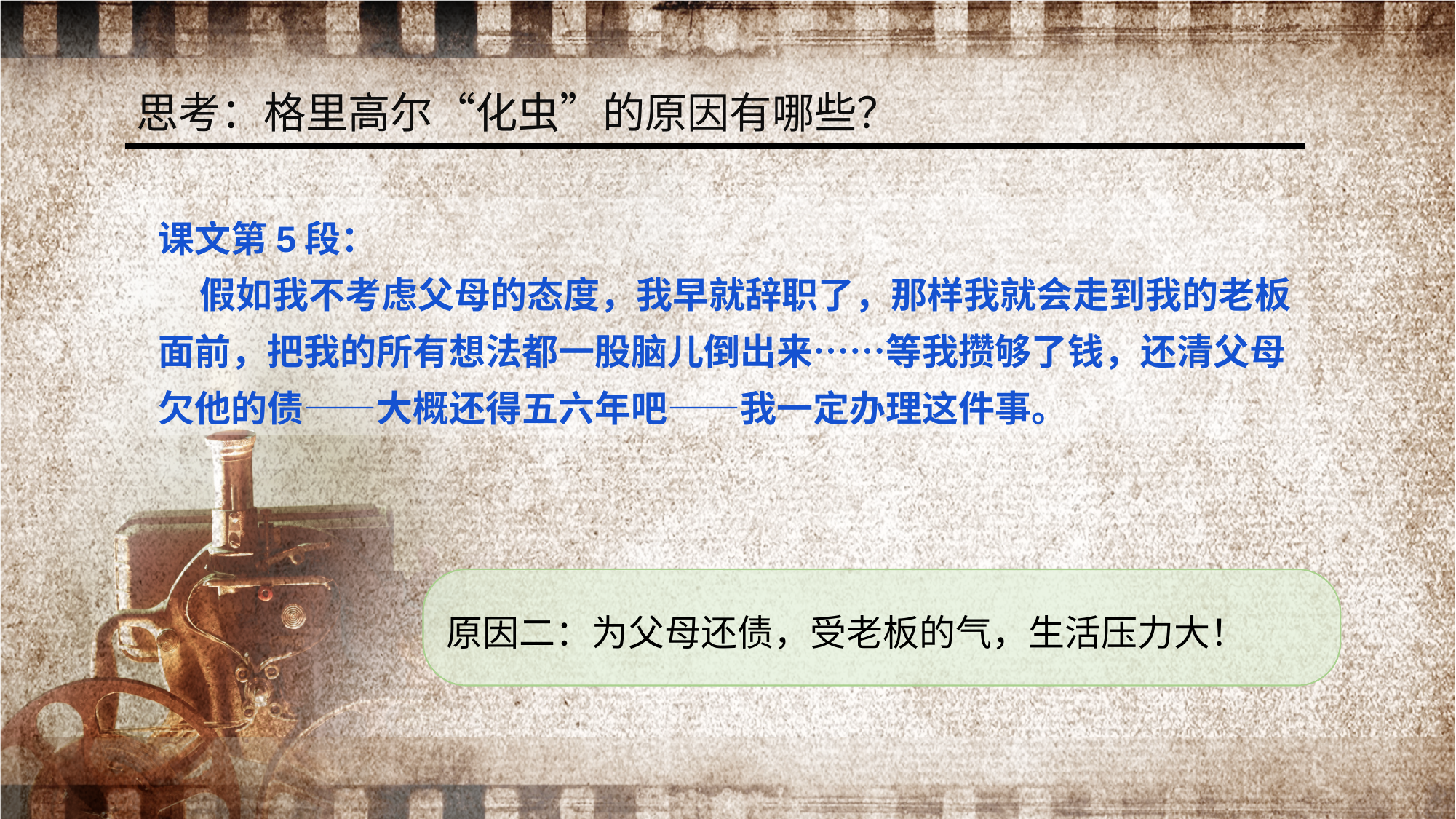

思考：格里高尔“化虫”的原因有哪些？

课文第5段：
    假如我不考虑父母的态度，我早就辞职了，那样我就会走到我的老板面前，把我的所有想法都一股脑儿倒出来……等我攒够了钱，还清父母欠他的债——大概还得五六年吧——我一定办理这件事。
原因二：为父母还债，受老板的气，生活压力大！